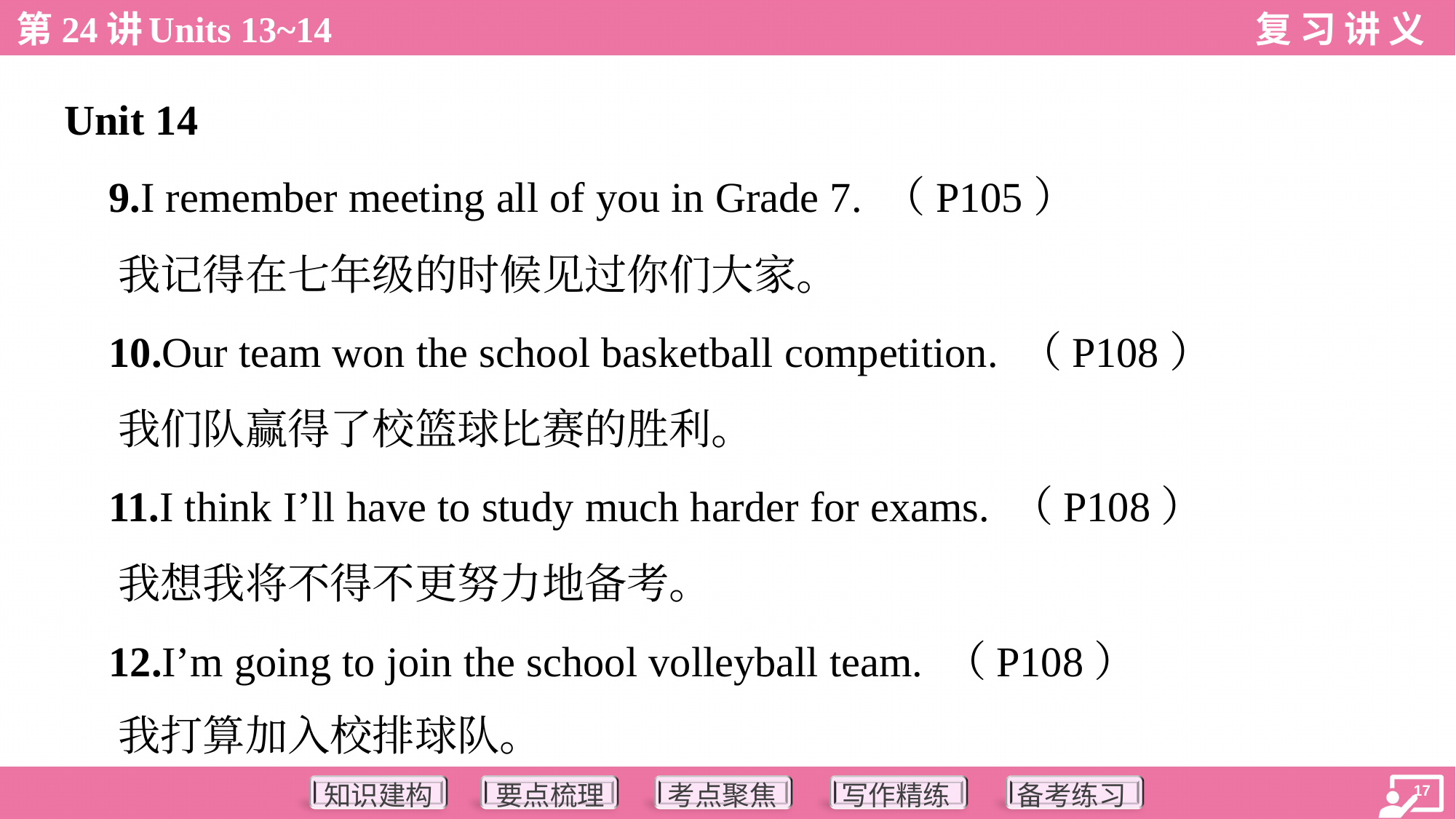

Unit 14
    9.I remember meeting all of you in Grade 7. （P105）
    我记得在七年级的时候见过你们大家。
    10.Our team won the school basketball competition. （P108）
    我们队赢得了校篮球比赛的胜利。
    11.I think I’ll have to study much harder for exams. （P108）
    我想我将不得不更努力地备考。
    12.I’m going to join the school volleyball team. （P108）
    我打算加入校排球队。